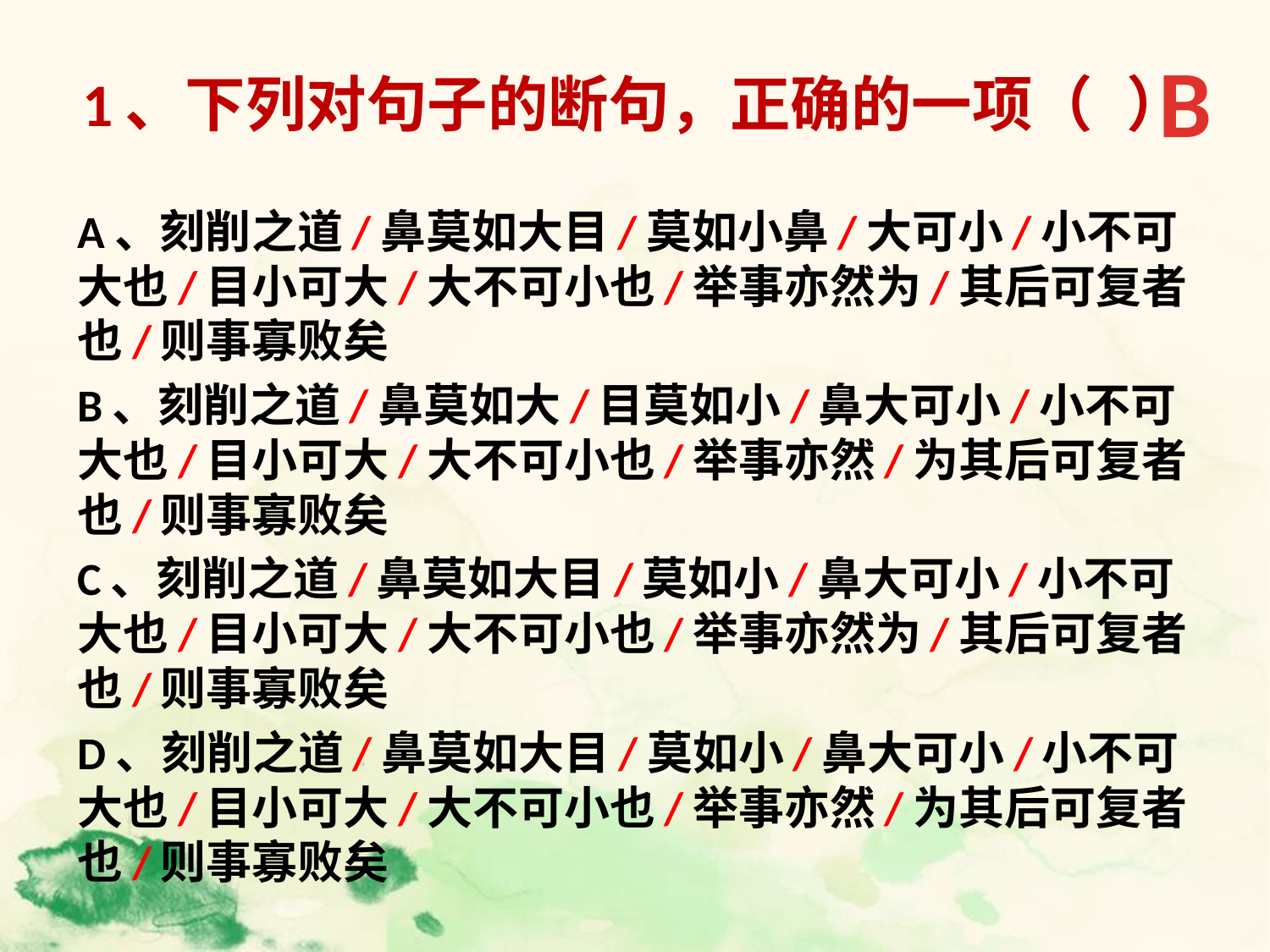

B
# 1、下列对句子的断句，正确的一项（  ）
A、刻削之道/鼻莫如大目/莫如小鼻/大可小/小不可大也/目小可大/大不可小也/举事亦然为/其后可复者也/则事寡败矣
B、刻削之道/鼻莫如大/目莫如小/鼻大可小/小不可大也/目小可大/大不可小也/举事亦然/为其后可复者也/则事寡败矣
C、刻削之道/鼻莫如大目/莫如小/鼻大可小/小不可大也/目小可大/大不可小也/举事亦然为/其后可复者也/则事寡败矣
D、刻削之道/鼻莫如大目/莫如小/鼻大可小/小不可大也/目小可大/大不可小也/举事亦然/为其后可复者也/则事寡败矣